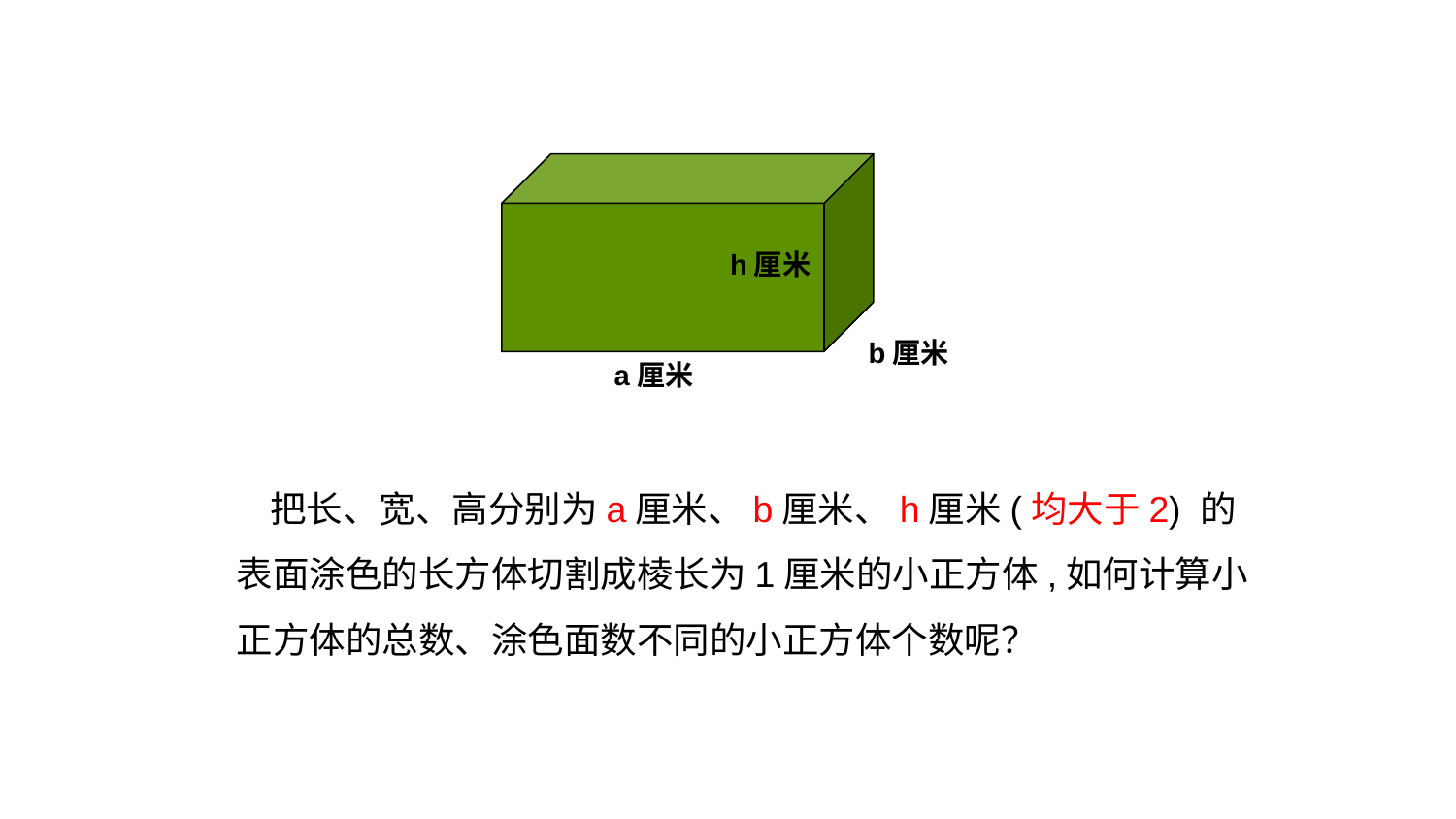

h厘米
b厘米
a厘米
   把长、宽、高分别为a厘米、b厘米、h厘米(均大于2) 的表面涂色的长方体切割成棱长为1厘米的小正方体,如何计算小正方体的总数、涂色面数不同的小正方体个数呢？